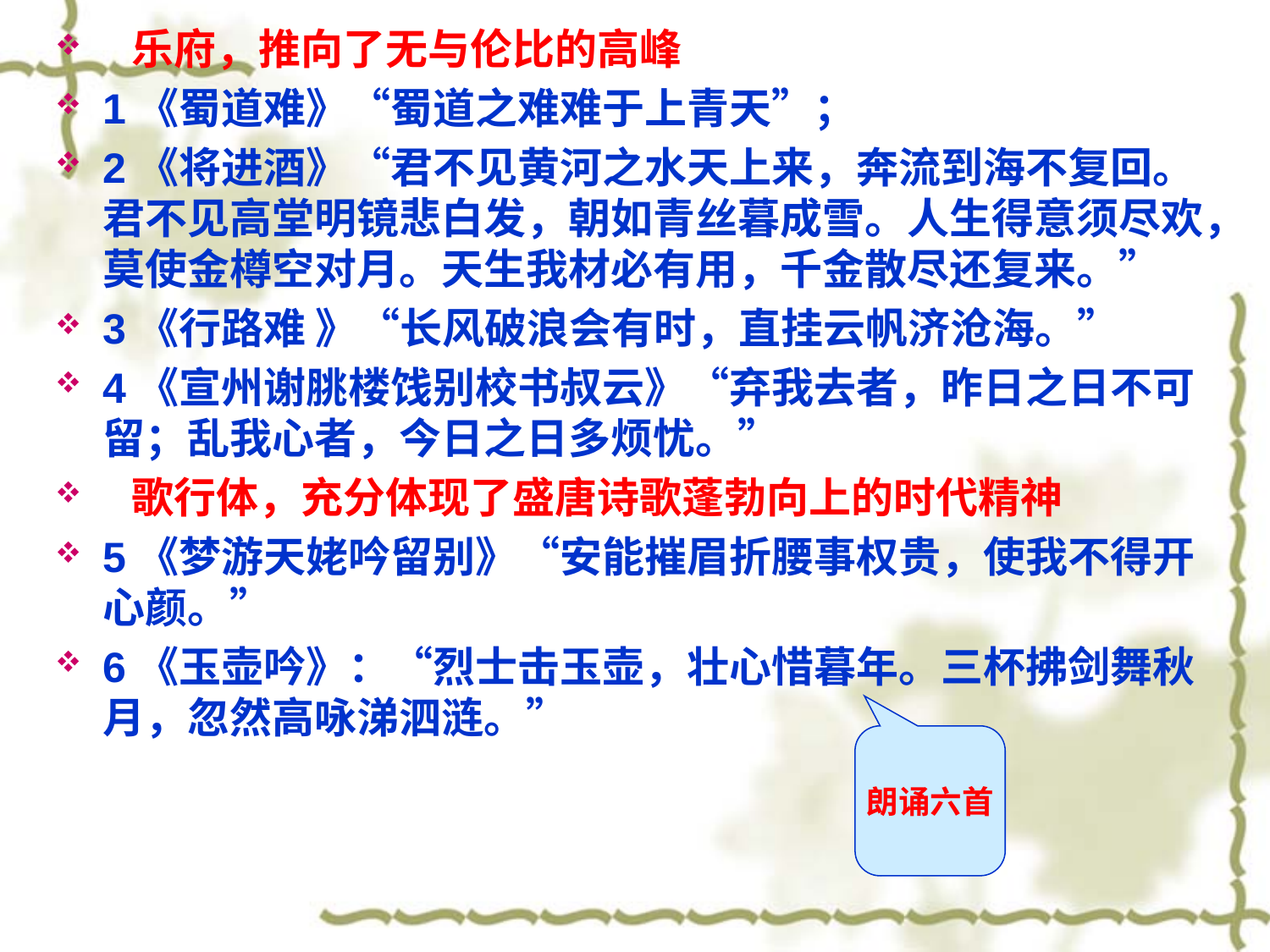

乐府，推向了无与伦比的高峰
1《蜀道难》“蜀道之难难于上青天”；
2《将进酒》“君不见黄河之水天上来，奔流到海不复回。君不见高堂明镜悲白发，朝如青丝暮成雪。人生得意须尽欢，莫使金樽空对月。天生我材必有用，千金散尽还复来。”
3《行路难 》“长风破浪会有时，直挂云帆济沧海。”
4《宣州谢脁楼饯别校书叔云》“弃我去者，昨日之日不可留；乱我心者，今日之日多烦忧。”
  歌行体，充分体现了盛唐诗歌蓬勃向上的时代精神
5《梦游天姥吟留别》“安能摧眉折腰事权贵，使我不得开心颜。”
6《玉壶吟》：“烈士击玉壶，壮心惜暮年。三杯拂剑舞秋月，忽然高咏涕泗涟。”

#
朗诵六首